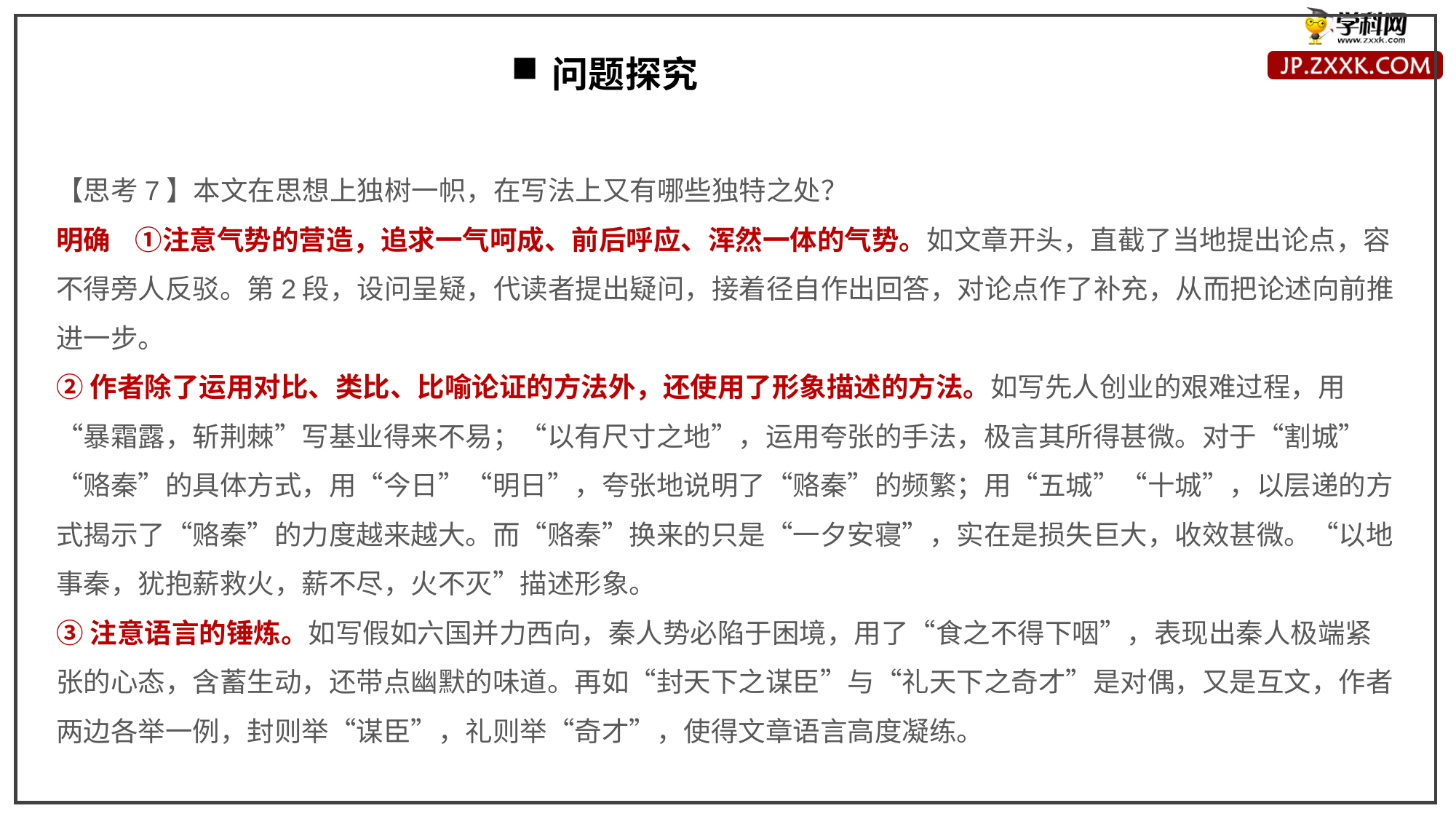

问题探究
【思考7】本文在思想上独树一帜，在写法上又有哪些独特之处？
明确    ①注意气势的营造，追求一气呵成、前后呼应、浑然一体的气势。如文章开头，直截了当地提出论点，容不得旁人反驳。第2段，设问呈疑，代读者提出疑问，接着径自作出回答，对论点作了补充，从而把论述向前推进一步。
②作者除了运用对比、类比、比喻论证的方法外，还使用了形象描述的方法。如写先人创业的艰难过程，用“暴霜露，斩荆棘”写基业得来不易；“以有尺寸之地”，运用夸张的手法，极言其所得甚微。对于“割城”“赂秦”的具体方式，用“今日”“明日”，夸张地说明了“赂秦”的频繁；用“五城”“十城”，以层递的方式揭示了“赂秦”的力度越来越大。而“赂秦”换来的只是“一夕安寝”，实在是损失巨大，收效甚微。“以地事秦，犹抱薪救火，薪不尽，火不灭”描述形象。
③注意语言的锤炼。如写假如六国并力西向，秦人势必陷于困境，用了“食之不得下咽”，表现出秦人极端紧张的心态，含蓄生动，还带点幽默的味道。再如“封天下之谋臣”与“礼天下之奇才”是对偶，又是互文，作者两边各举一例，封则举“谋臣”，礼则举“奇才”，使得文章语言高度凝练。